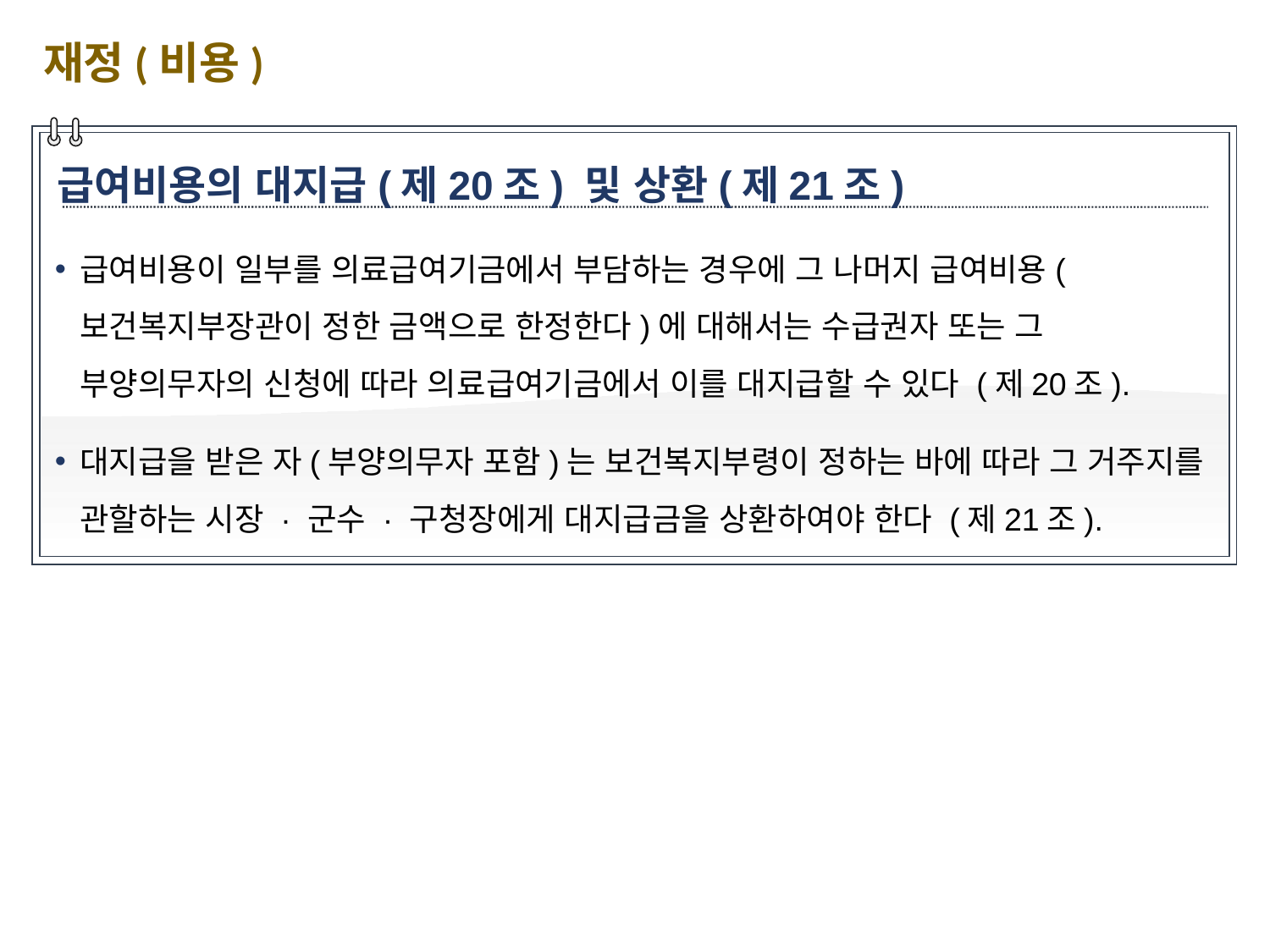

재정(비용)

급여비용의 대지급(제20조) 및 상환(제21조)

급여비용이 일부를 의료급여기금에서 부담하는 경우에 그 나머지 급여비용(보건복지부장관이 정한 금액으로 한정한다)에 대해서는 수급권자 또는 그 부양의무자의 신청에 따라 의료급여기금에서 이를 대지급할 수 있다 (제20조).
대지급을 받은 자(부양의무자 포함)는 보건복지부령이 정하는 바에 따라 그 거주지를 관할하는 시장 · 군수 · 구청장에게 대지급금을 상환하여야 한다 (제21조).